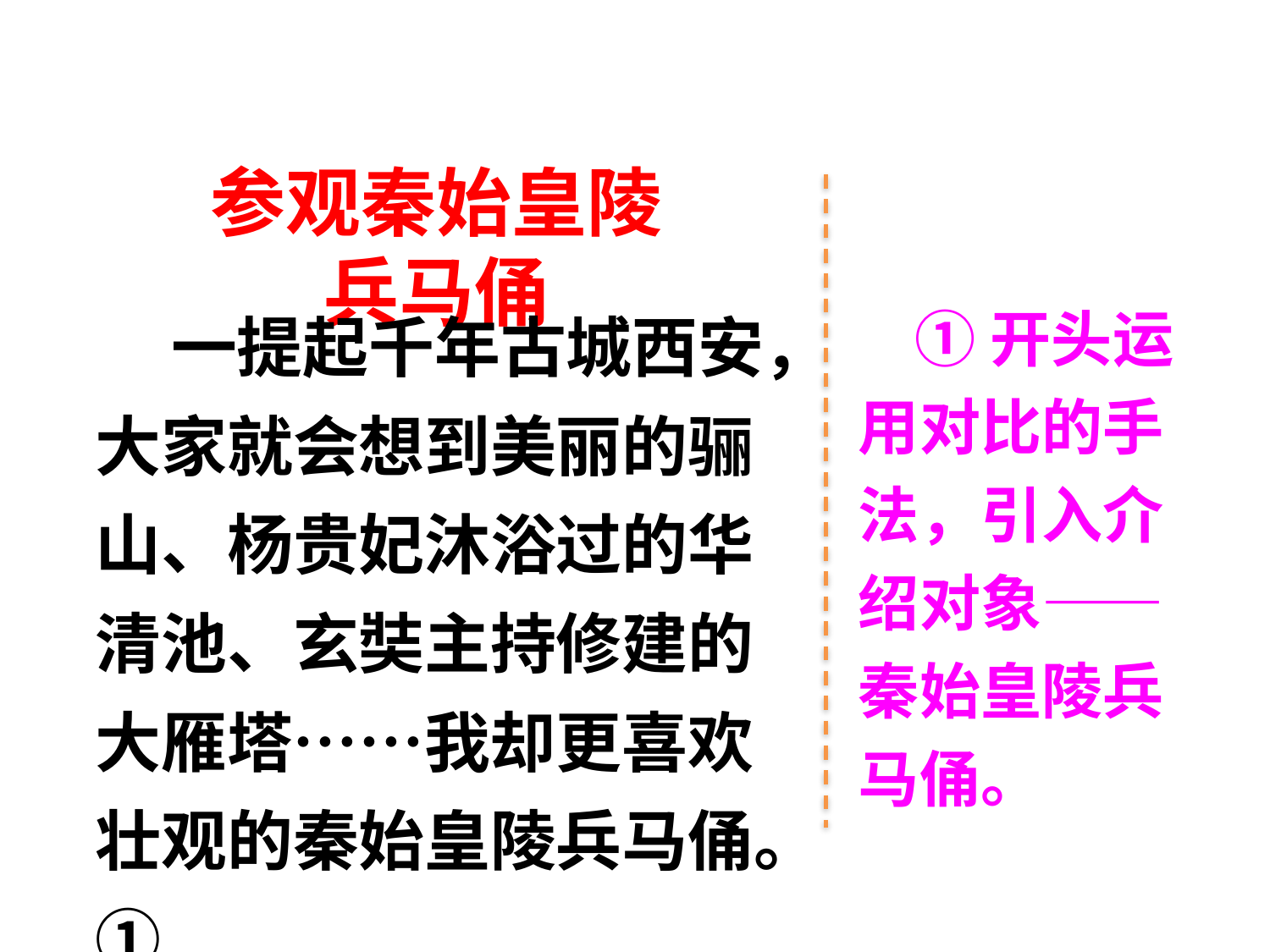

参观秦始皇陵兵马俑
    一提起千年古城西安，大家就会想到美丽的骊山、杨贵妃沐浴过的华清池、玄奘主持修建的大雁塔……我却更喜欢壮观的秦始皇陵兵马俑。①
    ①开头运用对比的手法，引入介绍对象——秦始皇陵兵马俑。